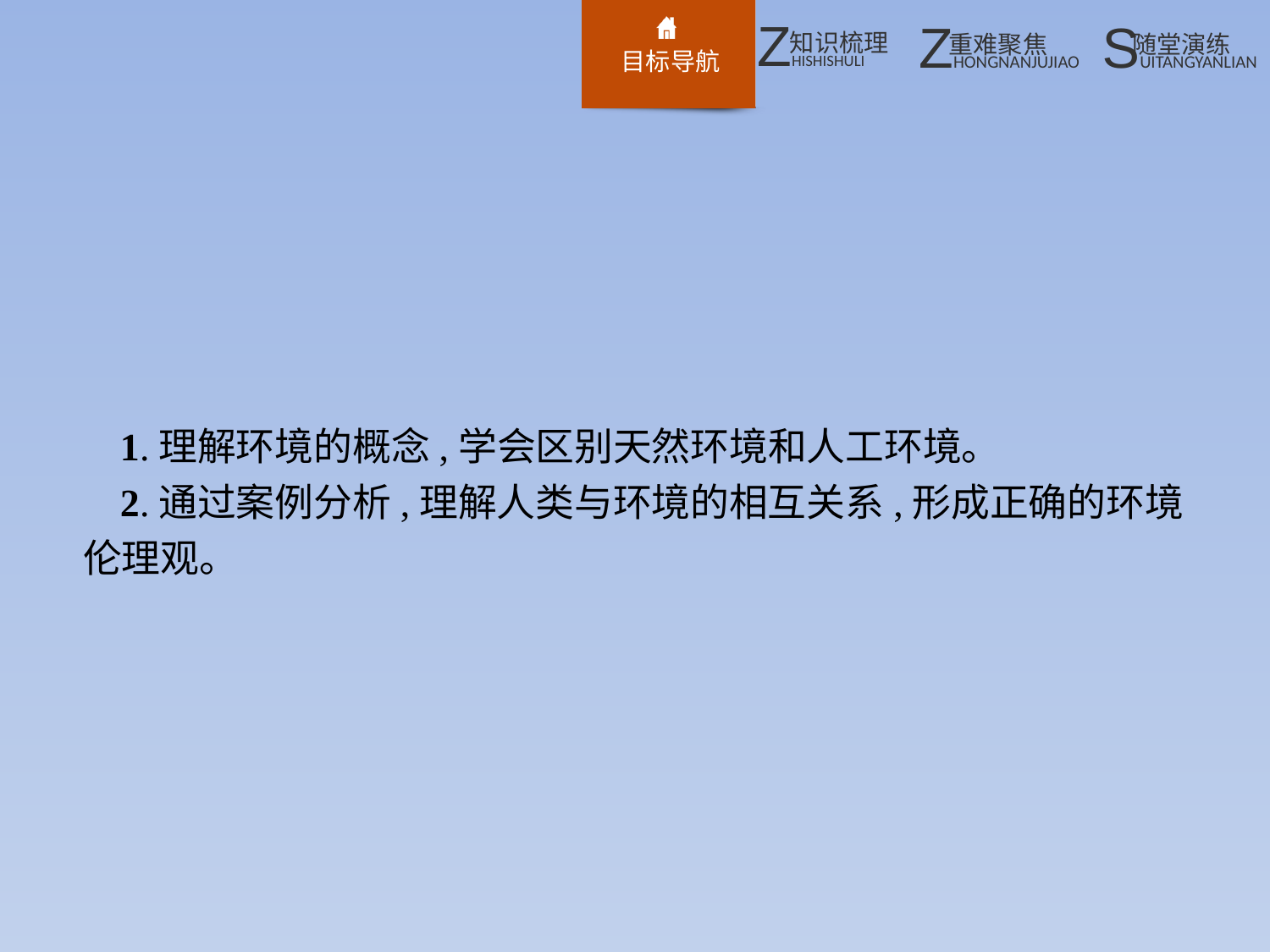

1.理解环境的概念,学会区别天然环境和人工环境。
2.通过案例分析,理解人类与环境的相互关系,形成正确的环境伦理观。